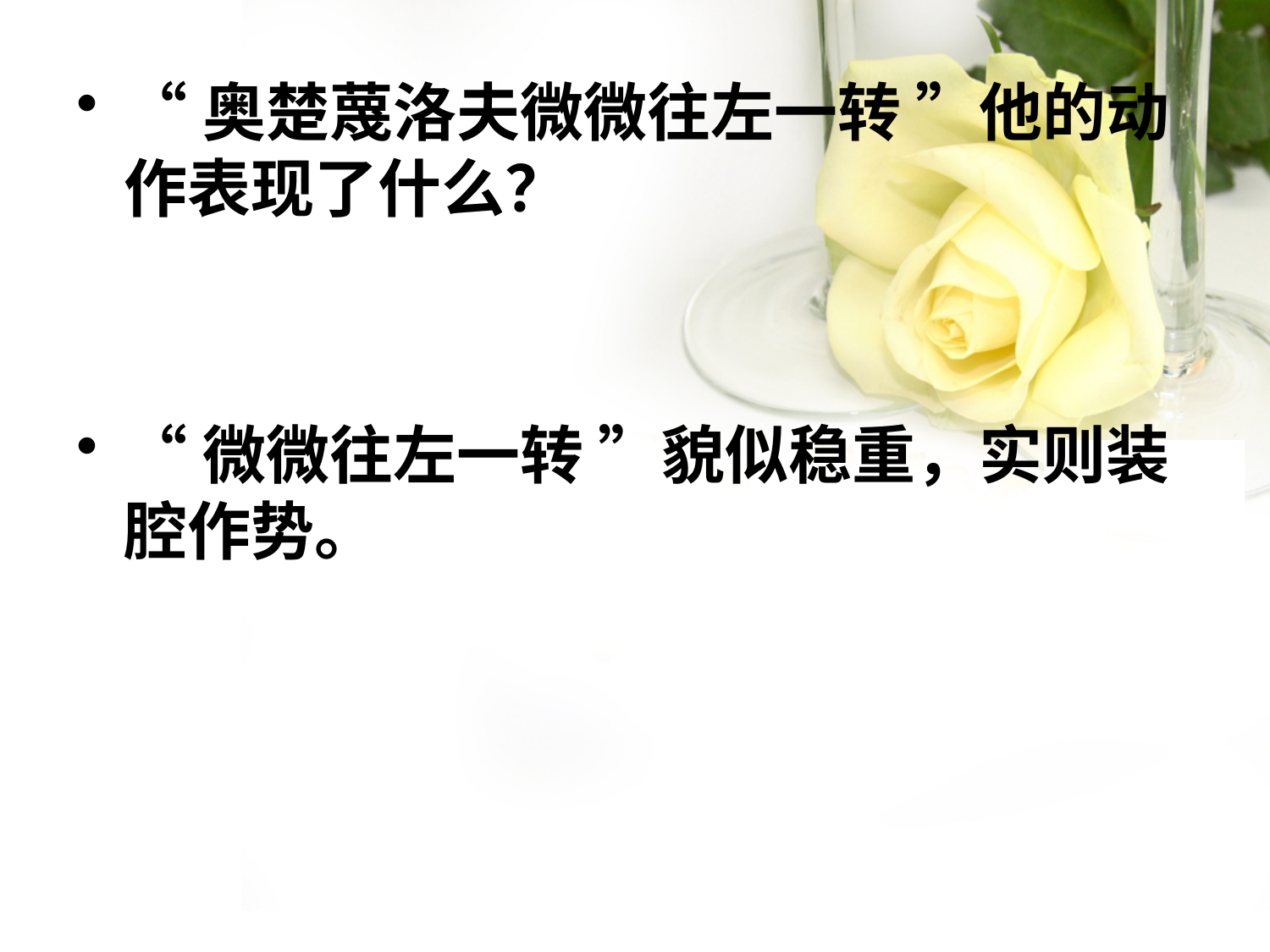

“奥楚蔑洛夫微微往左一转 ”他的动作表现了什么？

“微微往左一转 ”貌似稳重，实则装腔作势。